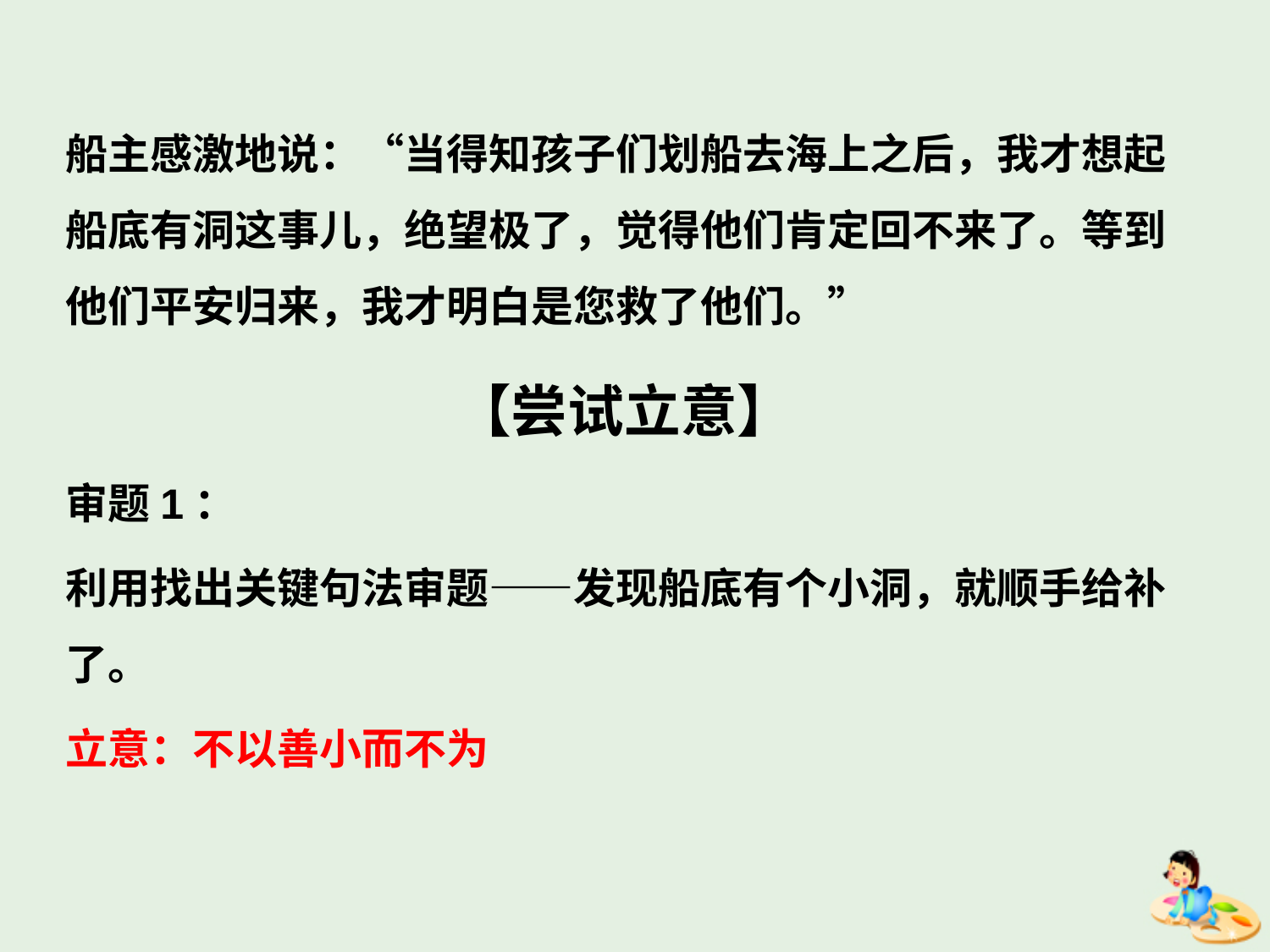

船主感激地说：“当得知孩子们划船去海上之后，我才想起船底有洞这事儿，绝望极了，觉得他们肯定回不来了。等到他们平安归来，我才明白是您救了他们。”
【尝试立意】
审题1：
利用找出关键句法审题——发现船底有个小洞，就顺手给补了。
立意：不以善小而不为